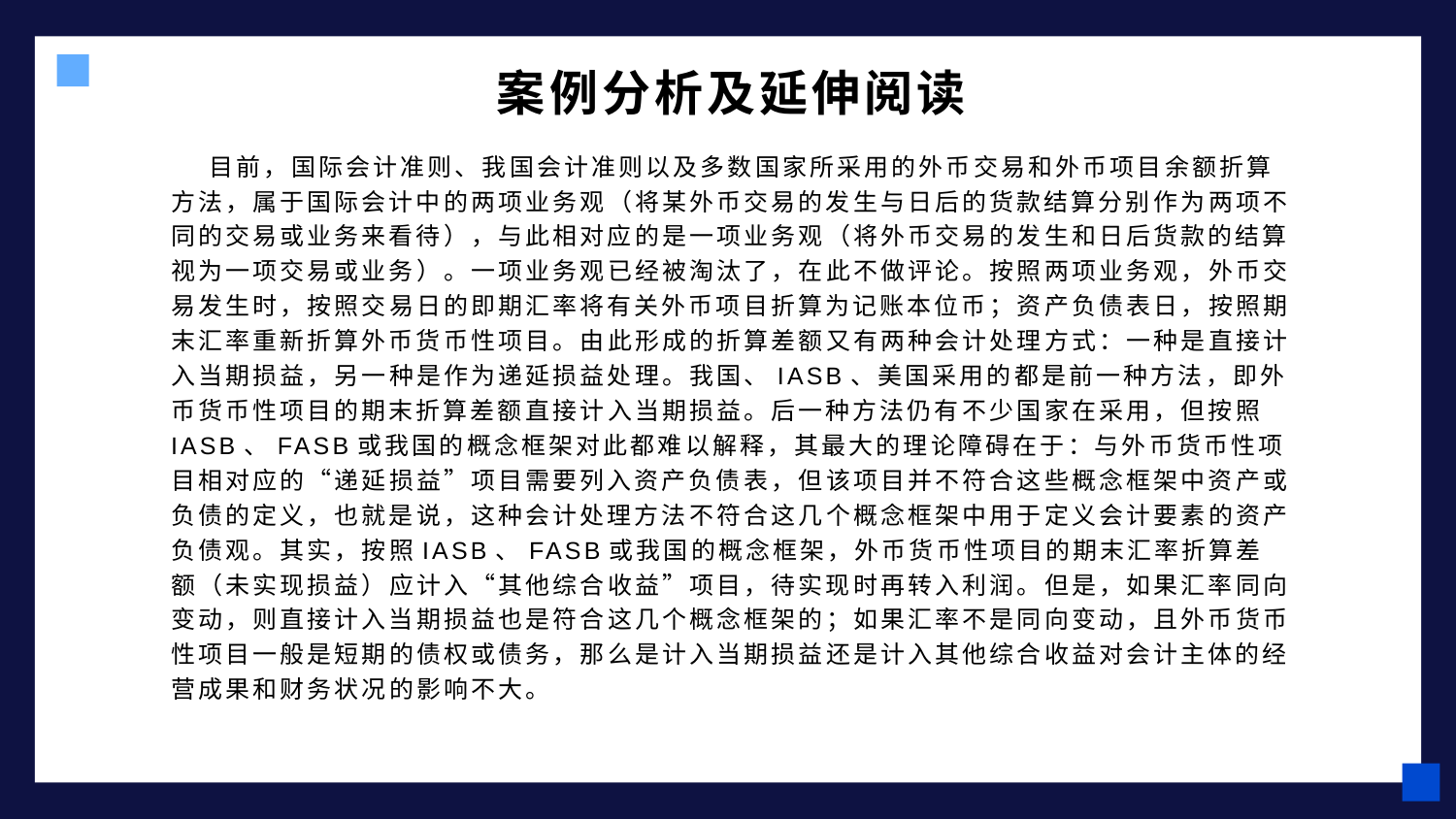

# 案例分析及延伸阅读
目前，国际会计准则、我国会计准则以及多数国家所采用的外币交易和外币项目余额折算方法，属于国际会计中的两项业务观（将某外币交易的发生与日后的货款结算分别作为两项不同的交易或业务来看待），与此相对应的是一项业务观（将外币交易的发生和日后货款的结算视为一项交易或业务）。一项业务观已经被淘汰了，在此不做评论。按照两项业务观，外币交易发生时，按照交易日的即期汇率将有关外币项目折算为记账本位币；资产负债表日，按照期末汇率重新折算外币货币性项目。由此形成的折算差额又有两种会计处理方式：一种是直接计入当期损益，另一种是作为递延损益处理。我国、IASB、美国采用的都是前一种方法，即外币货币性项目的期末折算差额直接计入当期损益。后一种方法仍有不少国家在采用，但按照IASB、FASB或我国的概念框架对此都难以解释，其最大的理论障碍在于：与外币货币性项目相对应的“递延损益”项目需要列入资产负债表，但该项目并不符合这些概念框架中资产或负债的定义，也就是说，这种会计处理方法不符合这几个概念框架中用于定义会计要素的资产负债观。其实，按照IASB、FASB或我国的概念框架，外币货币性项目的期末汇率折算差额（未实现损益）应计入“其他综合收益”项目，待实现时再转入利润。但是，如果汇率同向变动，则直接计入当期损益也是符合这几个概念框架的；如果汇率不是同向变动，且外币货币性项目一般是短期的债权或债务，那么是计入当期损益还是计入其他综合收益对会计主体的经营成果和财务状况的影响不大。